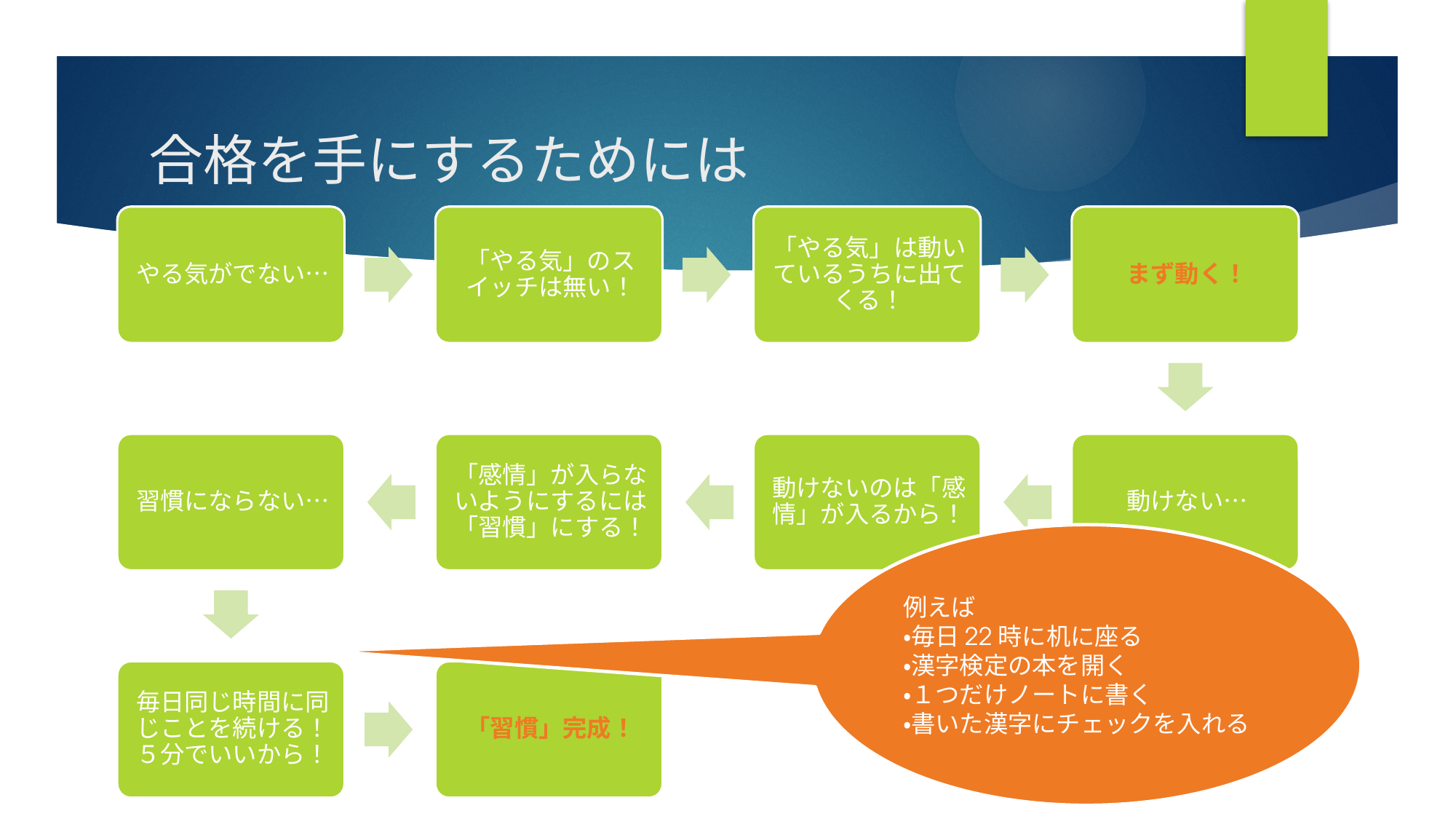

# 合格を手にするためには
やる気がでない…

「やる気」のスイッチは無い！

「やる気」は動いているうちに出てくる！

まず動く！

動けない…

動けないのは「感情」が入るから！

「感情」が入らないようにするには「習慣」にする！

習慣にならない…

毎日同じ時間に同じことを続ける！５分でいいから！

「習慣」完成！
例えば
・毎日22時に机に座る
・漢字検定の本を開く
・１つだけノートに書く
・書いた漢字にチェックを入れる